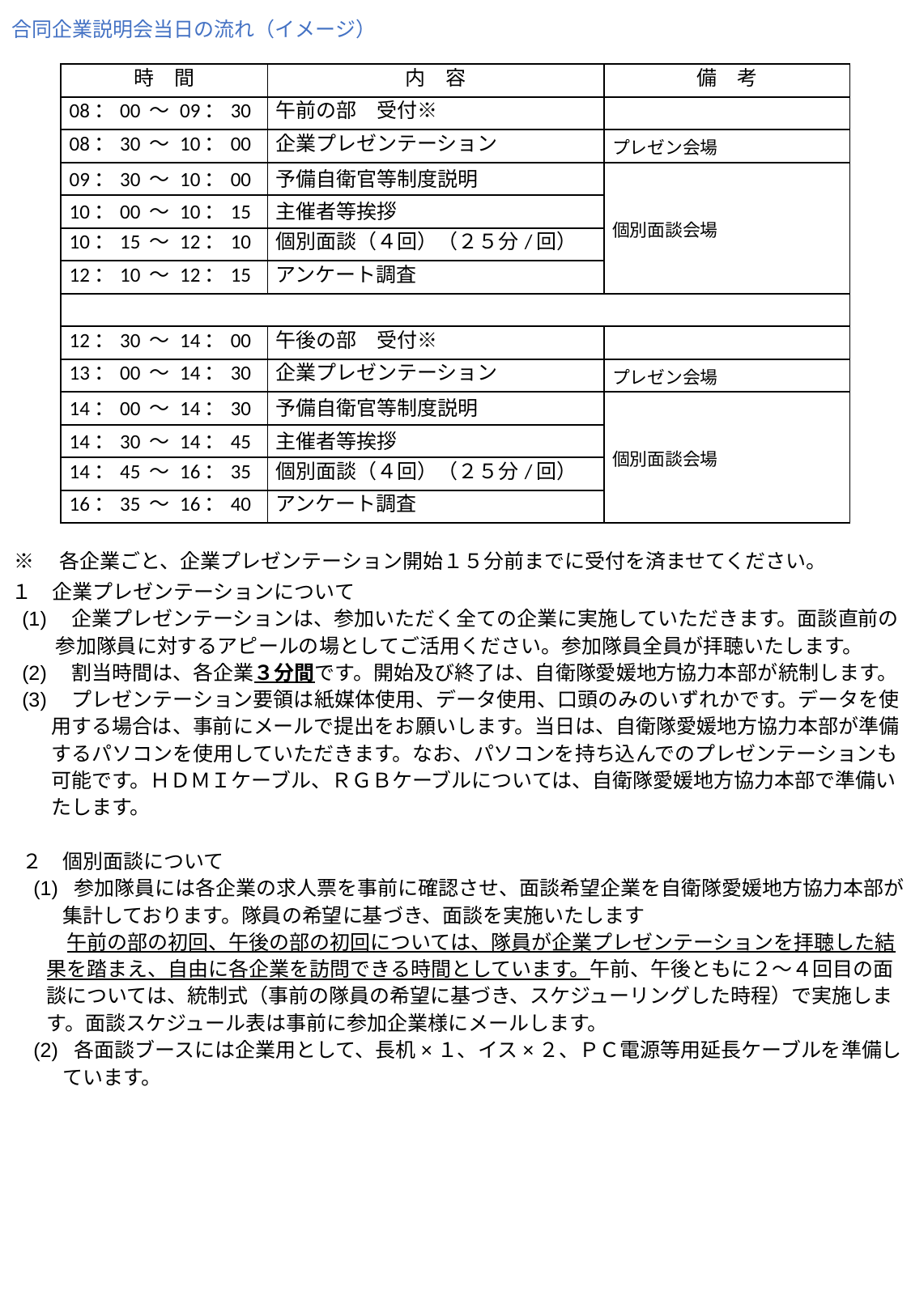

合同企業説明会当日の流れ（イメージ）

| 時　間 | 内　容 | 備　考 |
| --- | --- | --- |
| 08：00 ～ 09：30 | 午前の部　受付※ |  |
| 08：30 ～ 10：00 | 企業プレゼンテーション | プレゼン会場 |
| 09：30 ～ 10：00 | 予備自衛官等制度説明 | 個別面談会場 |
| 10：00 ～ 10：15 | 主催者等挨拶 |  |
| 10：15 ～ 12：10 | 個別面談（４回）（２５分/回） |  |
| 12：10 ～ 12：15 | アンケート調査 |  |
|  |  |  |
| 12：30 ～ 14：00 | 午後の部　受付※ |  |
| 13：00 ～ 14：30 | 企業プレゼンテーション | プレゼン会場 |
| 14：00 ～ 14：30 | 予備自衛官等制度説明 | 個別面談会場 |
| 14：30 ～ 14：45 | 主催者等挨拶 |  |
| 14：45 ～ 16：35 | 個別面談（４回）（２５分/回） |  |
| 16：35 ～ 16：40 | アンケート調査 |  |
※　各企業ごと、企業プレゼンテーション開始１５分前までに受付を済ませてください。
１　企業プレゼンテーションについて
(1)　企業プレゼンテーションは、参加いただく全ての企業に実施していただきます。面談直前の
  　参加隊員に対するアピールの場としてご活用ください。参加隊員全員が拝聴いたします。
(2)　割当時間は、各企業３分間です。開始及び終了は、自衛隊愛媛地方協力本部が統制します。
(3)　プレゼンテーション要領は紙媒体使用、データ使用、口頭のみのいずれかです。データを使
　  用する場合は、事前にメールで提出をお願いします。当日は、自衛隊愛媛地方協力本部が準備
　  するパソコンを使用していただきます。なお、パソコンを持ち込んでのプレゼンテーションも
　  可能です。ＨＤＭＩケーブル、ＲＧＢケーブルについては、自衛隊愛媛地方協力本部で準備い
　  たします。

２　個別面談について
  (1)  参加隊員には各企業の求人票を事前に確認させ、面談希望企業を自衛隊愛媛地方協力本部が
　　集計しております。隊員の希望に基づき、面談を実施いたします
　　 午前の部の初回、午後の部の初回については、隊員が企業プレゼンテーションを拝聴した結
　 果を踏まえ、自由に各企業を訪問できる時間としています。午前、午後ともに２～４回目の面
　 談については、統制式（事前の隊員の希望に基づき、スケジューリングした時程）で実施しま
　 す。面談スケジュール表は事前に参加企業様にメールします。
  (2)  各面談ブースには企業用として、長机×１、イス×２、ＰＣ電源等用延長ケーブルを準備し
　　ています。